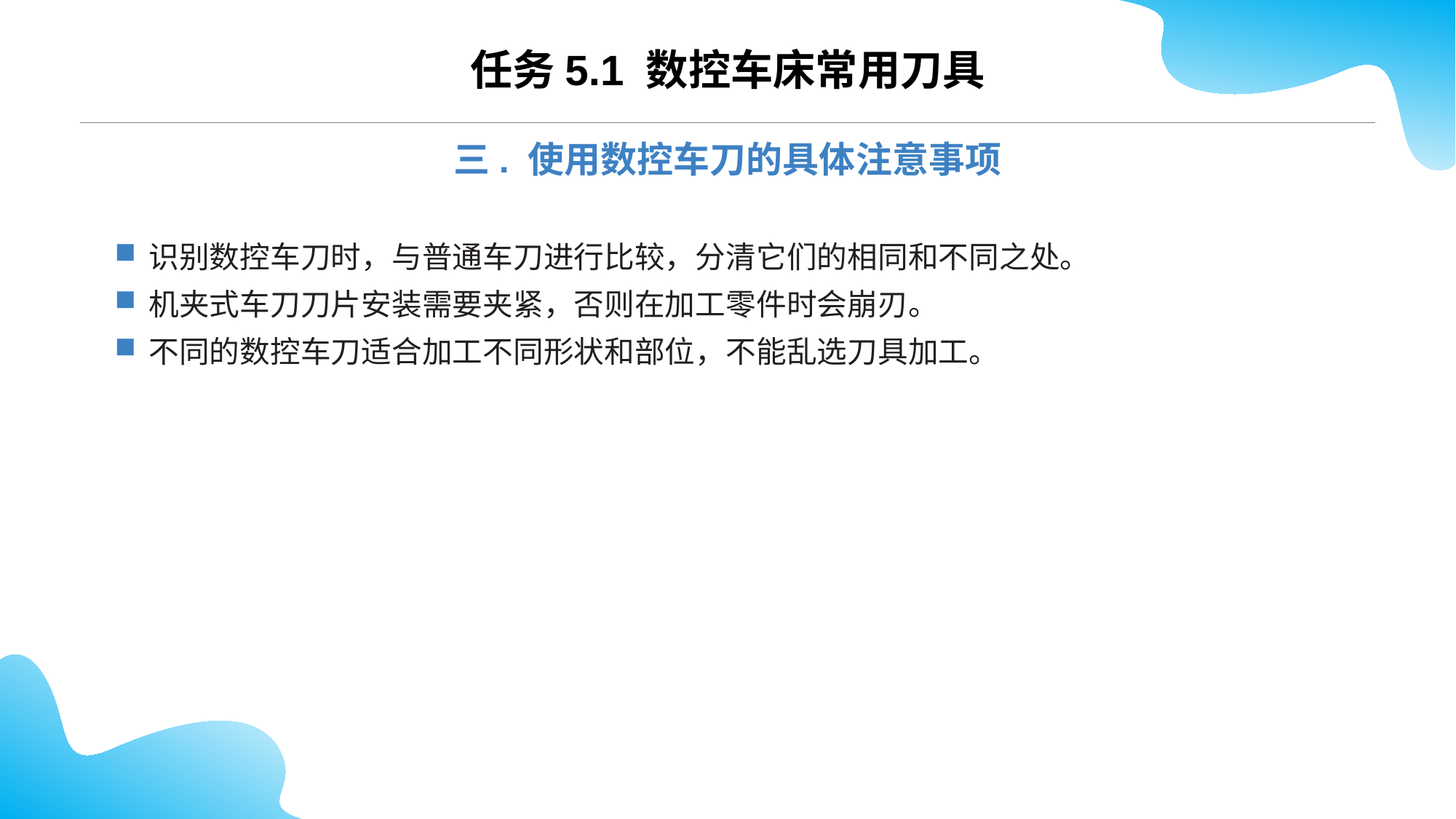

CONTENTS
任务5.1 数控车床常用刀具
三. 使用数控车刀的具体注意事项
识别数控车刀时，与普通车刀进行比较，分清它们的相同和不同之处。
机夹式车刀刀片安装需要夹紧，否则在加工零件时会崩刃。
不同的数控车刀适合加工不同形状和部位，不能乱选刀具加工。